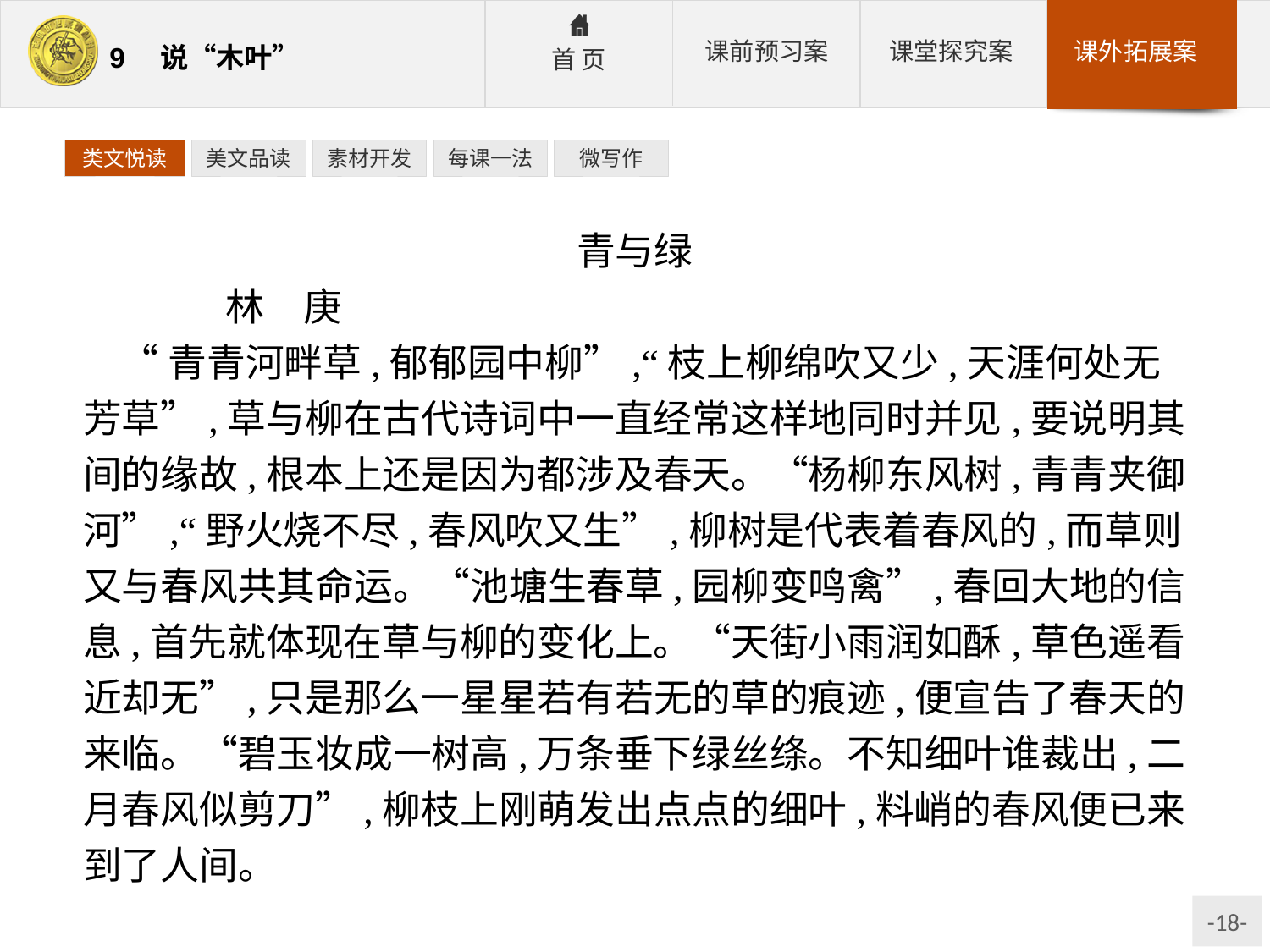

类文悦读
美文品读
素材开发
每课一法
微写作
青与绿
	林　庚
“青青河畔草,郁郁园中柳”,“枝上柳绵吹又少,天涯何处无芳草”,草与柳在古代诗词中一直经常这样地同时并见,要说明其间的缘故,根本上还是因为都涉及春天。“杨柳东风树,青青夹御河”,“野火烧不尽,春风吹又生”,柳树是代表着春风的,而草则又与春风共其命运。“池塘生春草,园柳变鸣禽”,春回大地的信息,首先就体现在草与柳的变化上。“天街小雨润如酥,草色遥看近却无”,只是那么一星星若有若无的草的痕迹,便宣告了春天的来临。“碧玉妆成一树高,万条垂下绿丝绦。不知细叶谁裁出,二月春风似剪刀”,柳枝上刚萌发出点点的细叶,料峭的春风便已来到了人间。